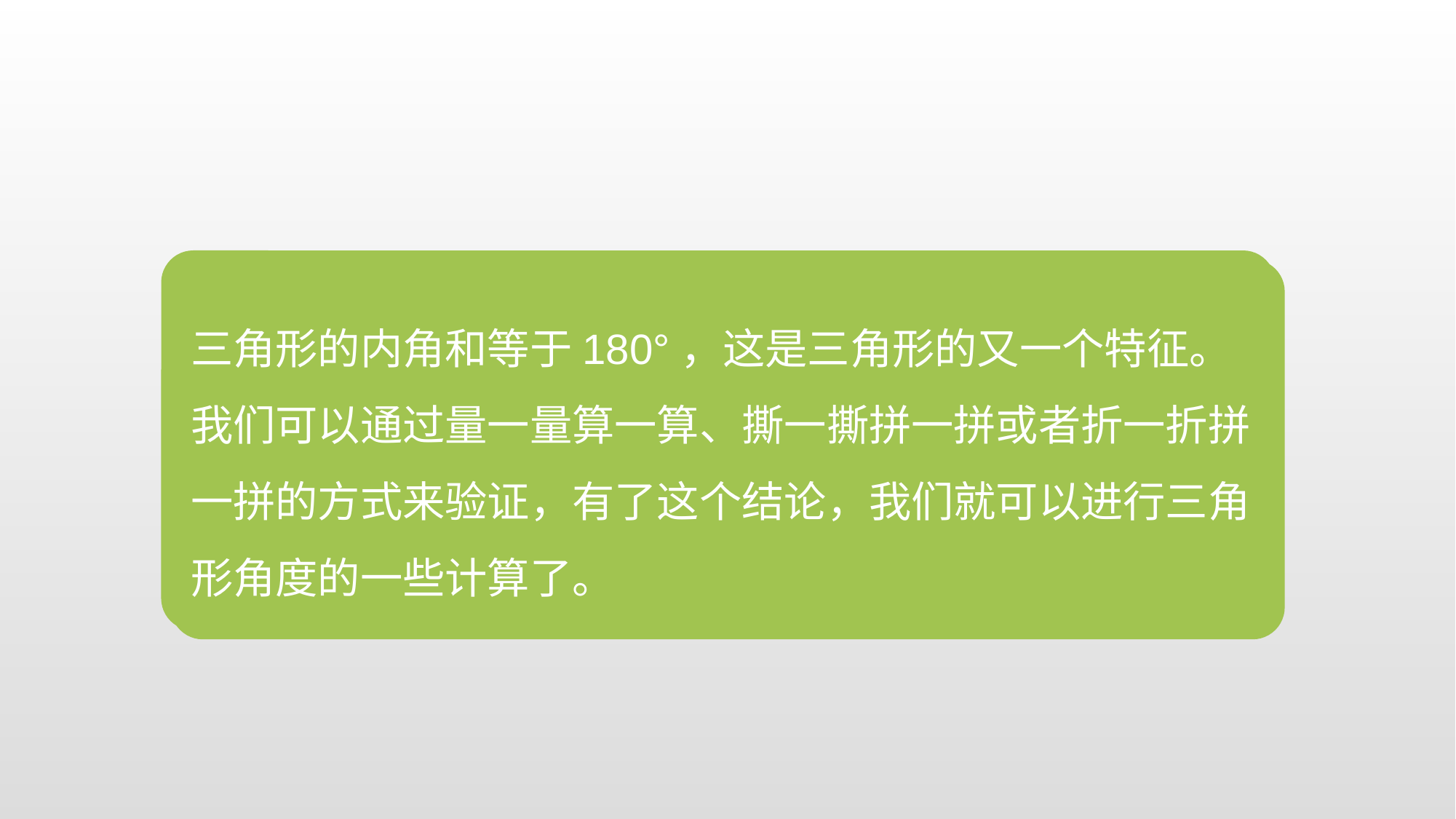

100以内数的连减方法：按从左到右的顺序减，也可以先把后两个数相加，再用第一个数减去相加的结果。
三角形的内角和等于180°，这是三角形的又一个特征。我们可以通过量一量算一算、撕一撕拼一拼或者折一折拼一拼的方式来验证，有了这个结论，我们就可以进行三角形角度的一些计算了。